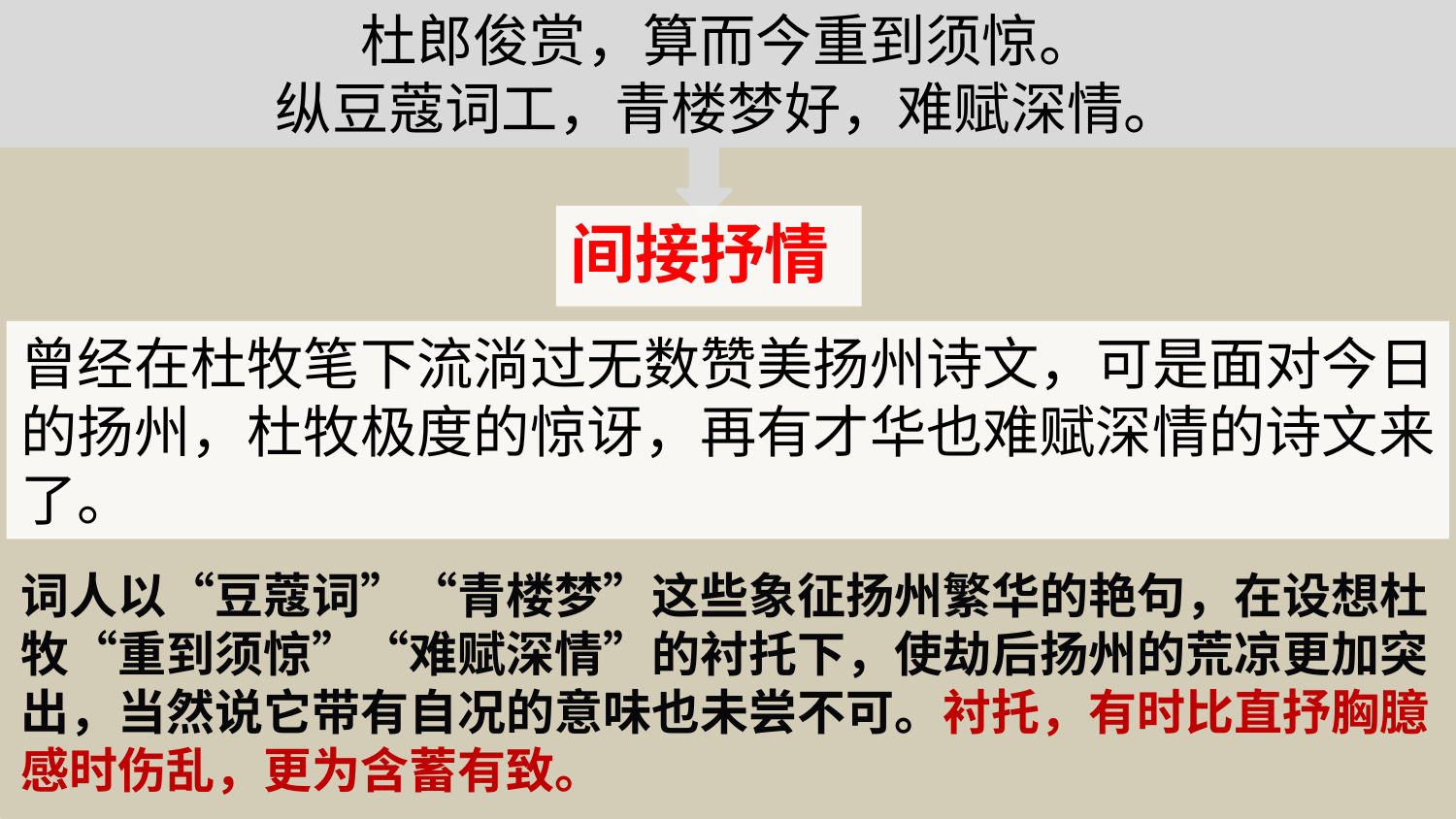

杜郎俊赏，算而今重到须惊。
纵豆蔻词工，青楼梦好，难赋深情。

间接抒情
春路雨添花
花动一山春色
曾经在杜牧笔下流淌过无数赞美扬州诗文，可是面对今日的扬州，杜牧极度的惊讶，再有才华也难赋深情的诗文来了。
词人以“豆蔻词”“青楼梦”这些象征扬州繁华的艳句，在设想杜牧“重到须惊”“难赋深情”的衬托下，使劫后扬州的荒凉更加突出，当然说它带有自况的意味也未尝不可。衬托，有时比直抒胸臆感时伤乱，更为含蓄有致。